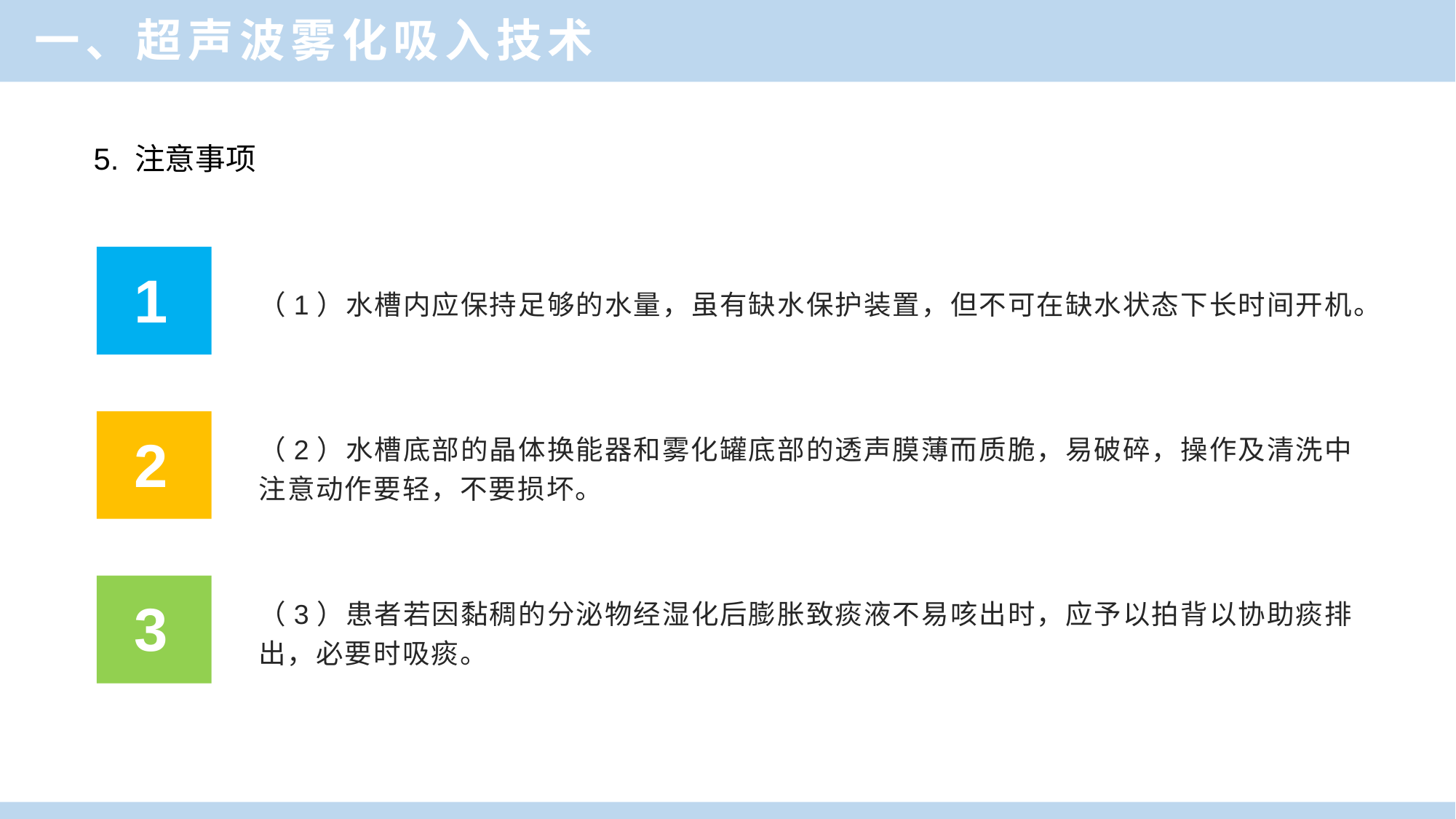

一、超声波雾化吸入技术
5. 注意事项

（1）水槽内应保持足够的水量，虽有缺水保护装置，但不可在缺水状态下长时间开机。
1

（2）水槽底部的晶体换能器和雾化罐底部的透声膜薄而质脆，易破碎，操作及清洗中注意动作要轻，不要损坏。
2

（3）患者若因黏稠的分泌物经湿化后膨胀致痰液不易咳出时，应予以拍背以协助痰排出，必要时吸痰。
3